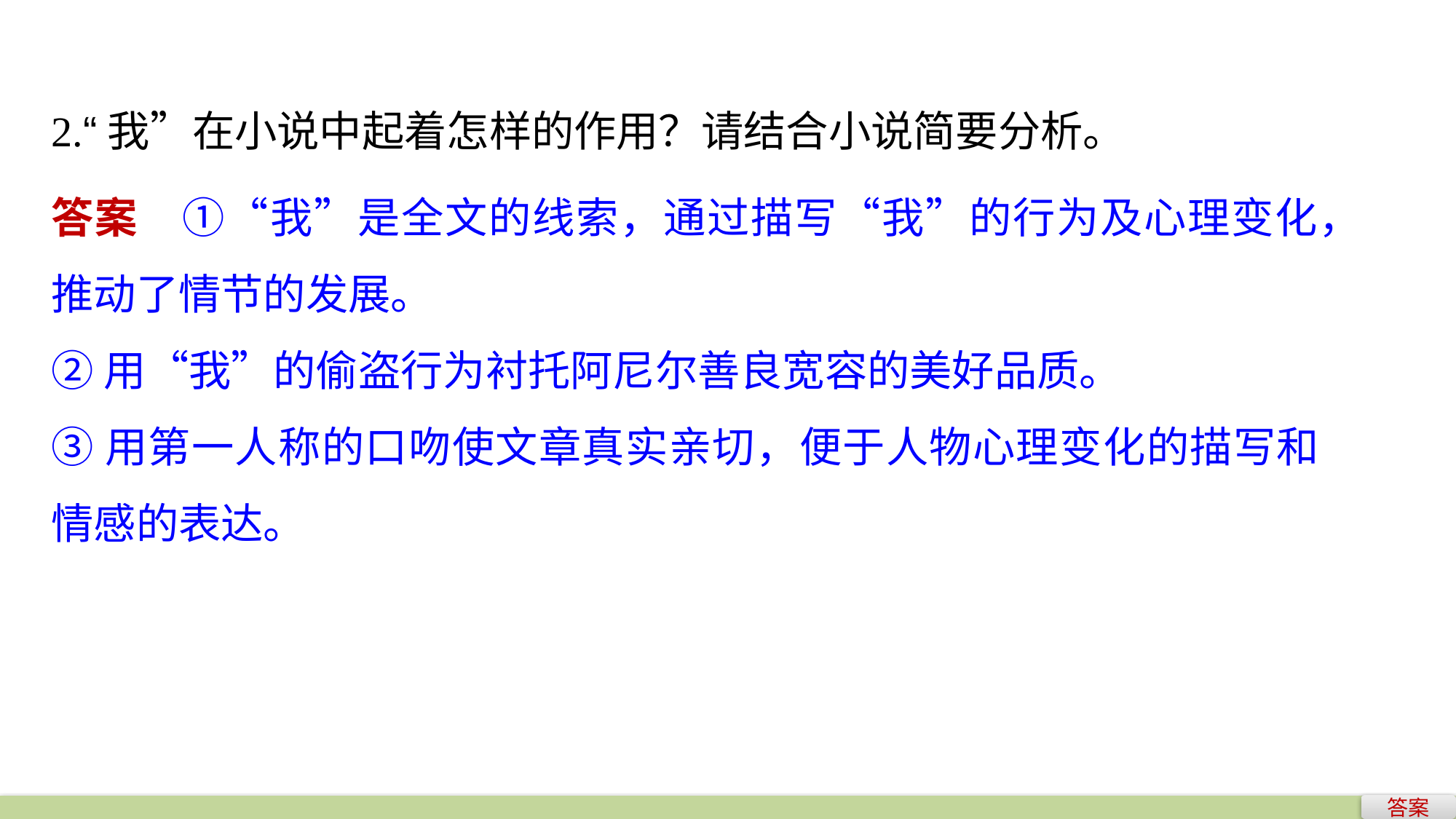

2.“我”在小说中起着怎样的作用？请结合小说简要分析。
答案　①“我”是全文的线索，通过描写“我”的行为及心理变化，推动了情节的发展。
②用“我”的偷盗行为衬托阿尼尔善良宽容的美好品质。
③用第一人称的口吻使文章真实亲切，便于人物心理变化的描写和情感的表达。
答案